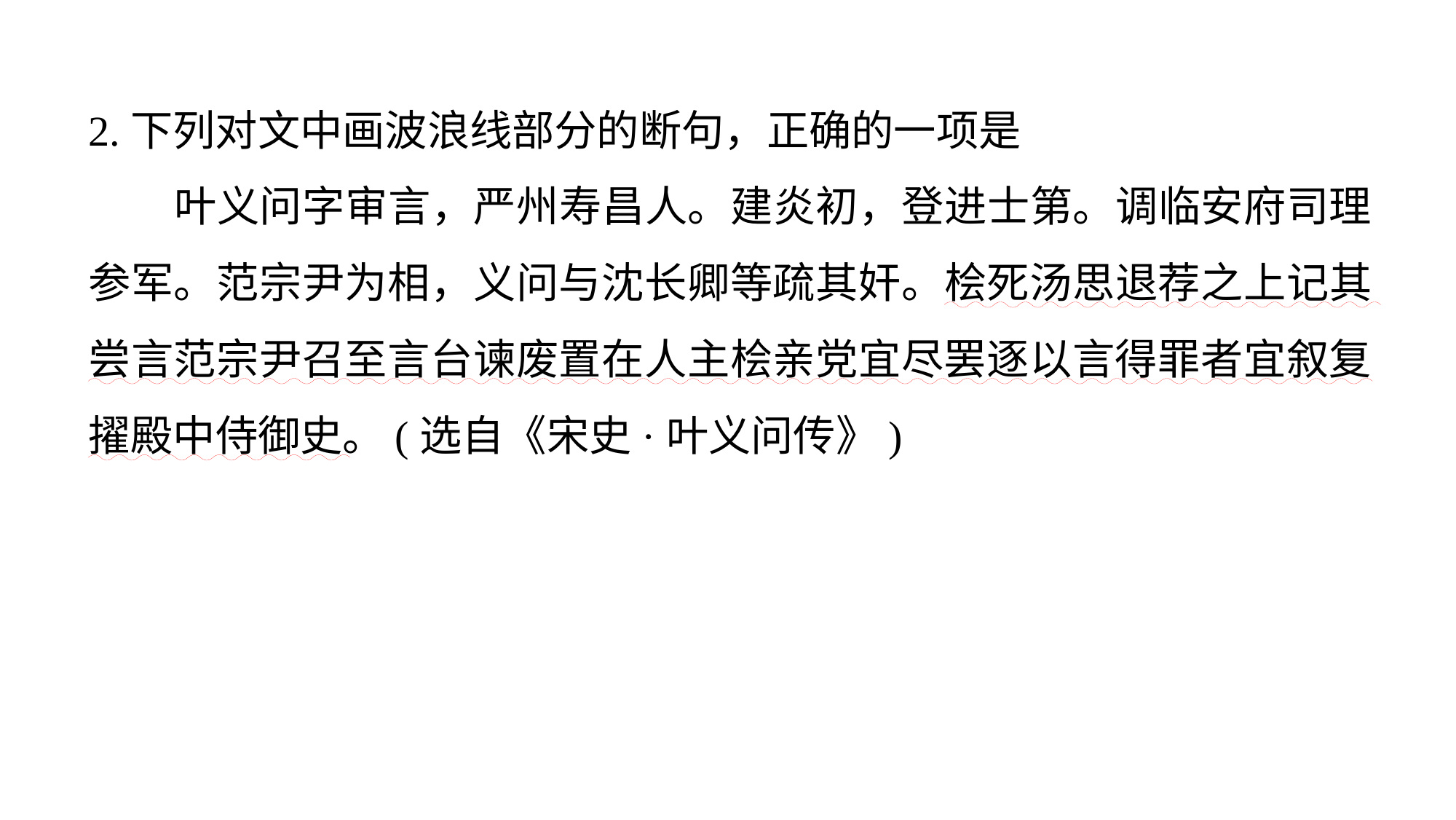

2.下列对文中画波浪线部分的断句，正确的一项是
叶义问字审言，严州寿昌人。建炎初，登进士第。调临安府司理参军。范宗尹为相，义问与沈长卿等疏其奸。桧死汤思退荐之上记其尝言范宗尹召至言台谏废置在人主桧亲党宜尽罢逐以言得罪者宜叙复擢殿中侍御史。(选自《宋史·叶义问传》)